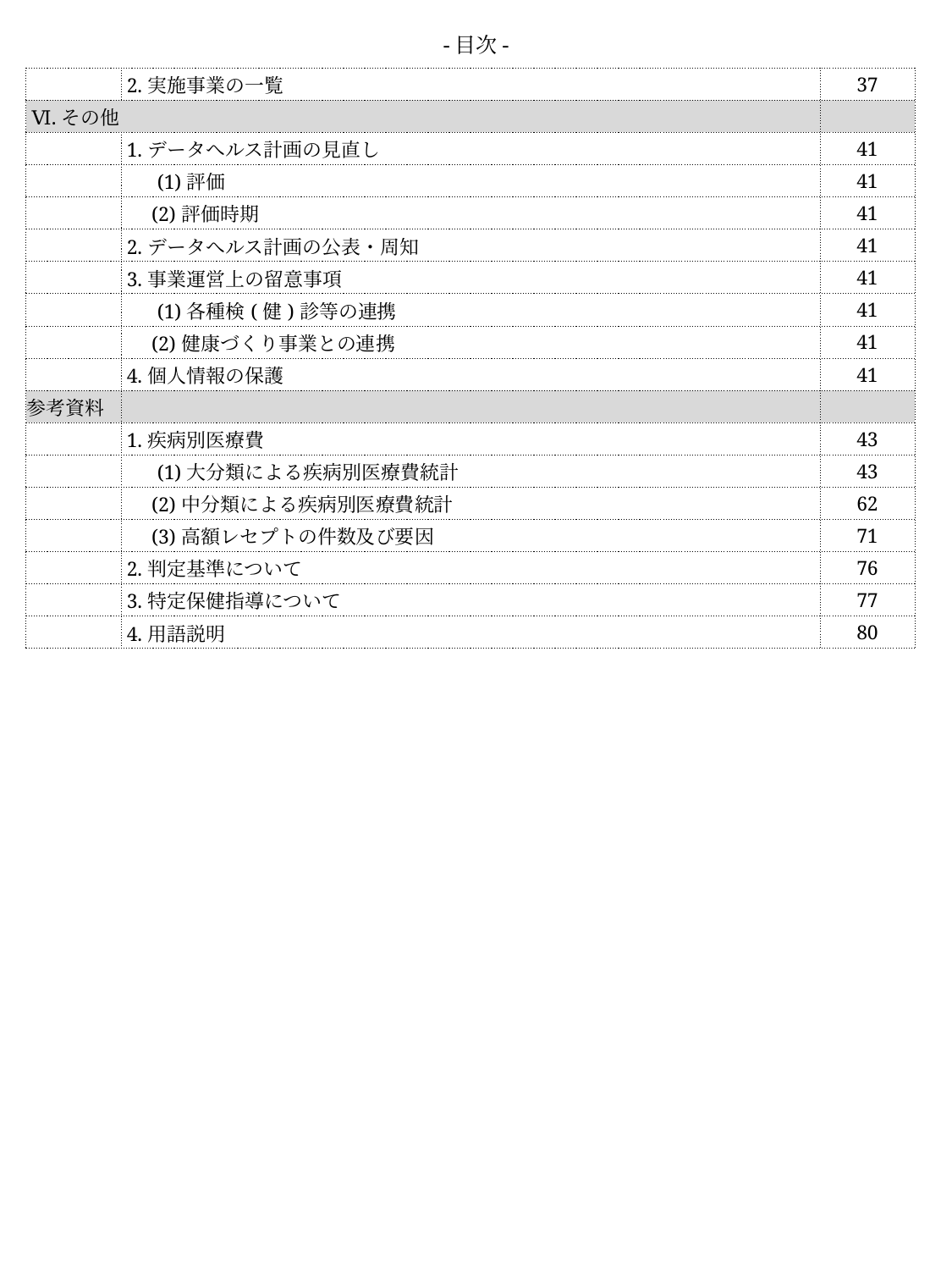

-目次-
|  | 2.実施事業の一覧 | 37 |
| --- | --- | --- |
| Ⅵ.その他 |  |  |
|  | 1.データへルス計画の見直し | 41 |
|  | (1)評価 | 41 |
|  | (2)評価時期 | 41 |
|  | 2.データへルス計画の公表・周知 | 41 |
|  | 3.事業運営上の留意事項 | 41 |
|  | (1)各種検(健)診等の連携 | 41 |
|  | (2)健康づくり事業との連携 | 41 |
|  | 4.個人情報の保護 | 41 |
| 参考資料 |  |  |
|  | 1.疾病別医療費 | 43 |
|  | (1)大分類による疾病別医療費統計 | 43 |
|  | (2)中分類による疾病別医療費統計 | 62 |
|  | (3)高額レセプトの件数及び要因 | 71 |
|  | 2.判定基準について | 76 |
|  | 3.特定保健指導について | 77 |
|  | 4.用語説明 | 80 |